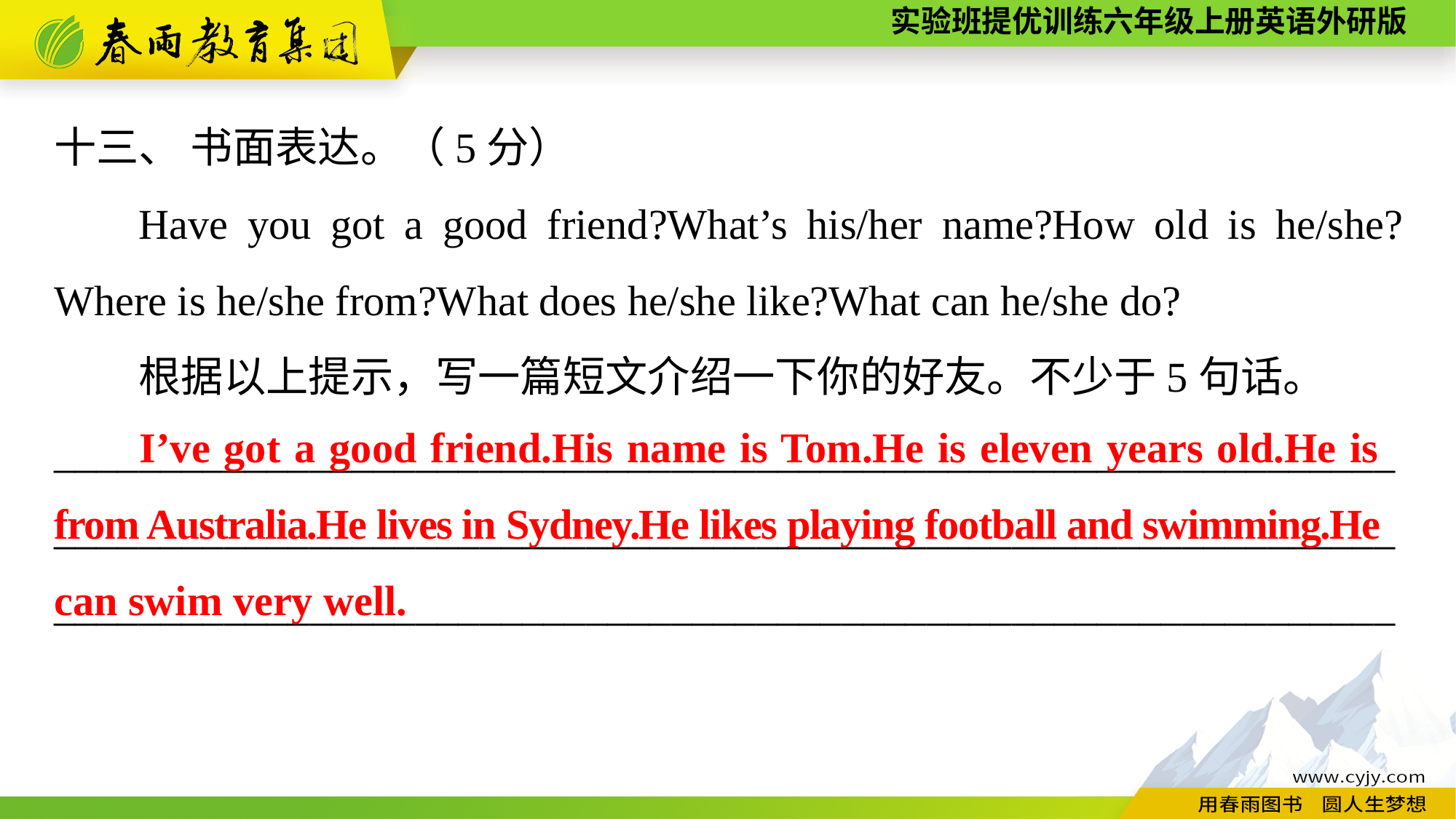

十三、 书面表达。（5分）
Have you got a good friend?What’s his/her name?How old is he/she? Where is he/she from?What does he/she like?What can he/she do?
根据以上提示，写一篇短文介绍一下你的好友。不少于5句话。
_______________________________________________________________
_______________________________________________________________
_______________________________________________________________
I’ve got a good friend.His name is Tom.He is eleven years old.He is from Australia.He lives in Sydney.He likes playing football and swimming.He can swim very well.